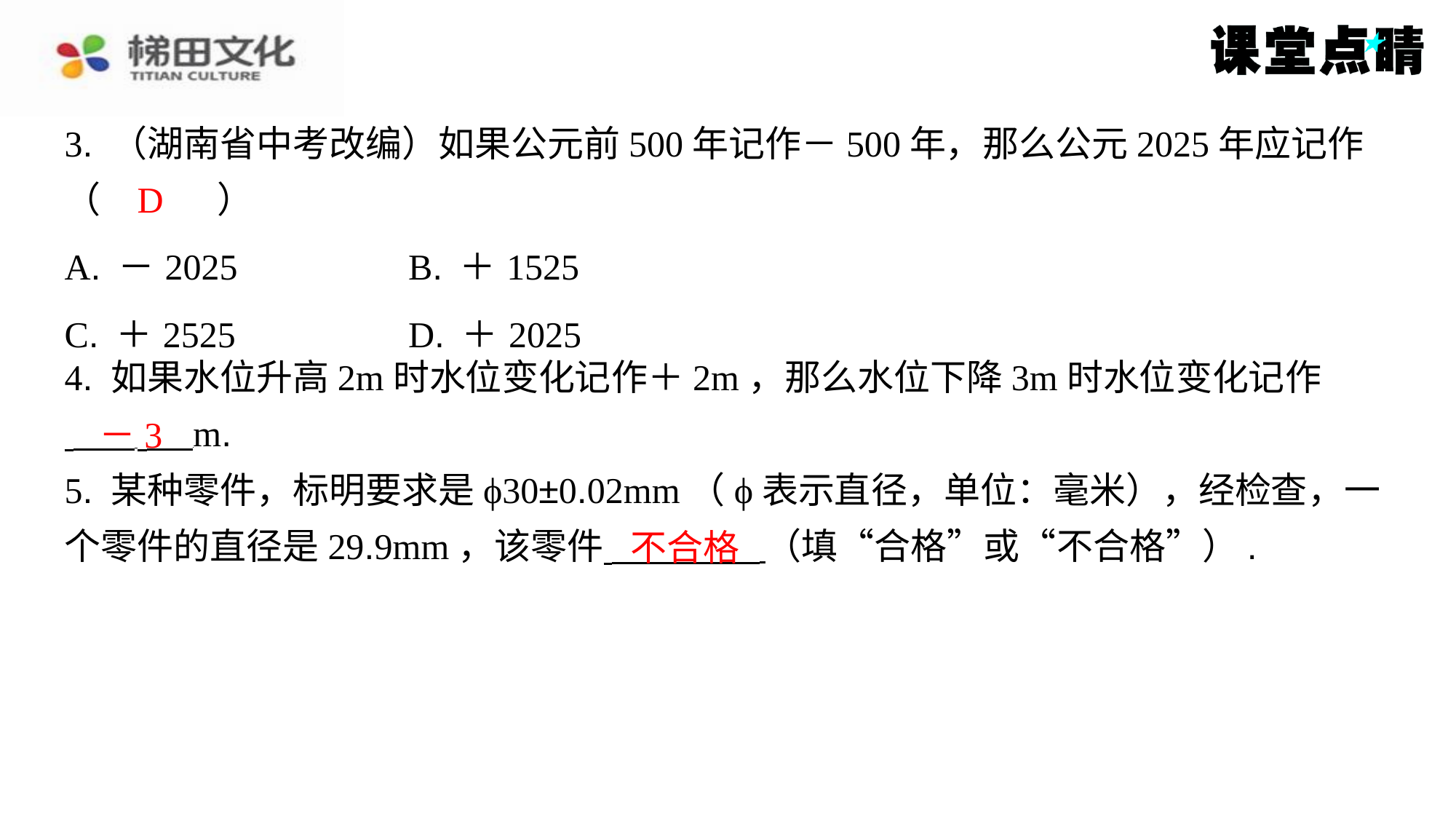

3. （湖南省中考改编）如果公元前500年记作－500年，那么公元2025年应记作
（　D　）
D
| A. －2025 | B. ＋1525 |
| --- | --- |
| C. ＋2525 | D. ＋2025 |
4. 如果水位升高2m时水位变化记作＋2m，那么水位下降3m时水位变化记作
          ⁠        m.
5. 某种零件，标明要求是ϕ30±0.02mm（ϕ表示直径，单位：毫米），经检查，一
个零件的直径是29.9mm，该零件                        （填“合格”或“不合格”）.
－3
不合格